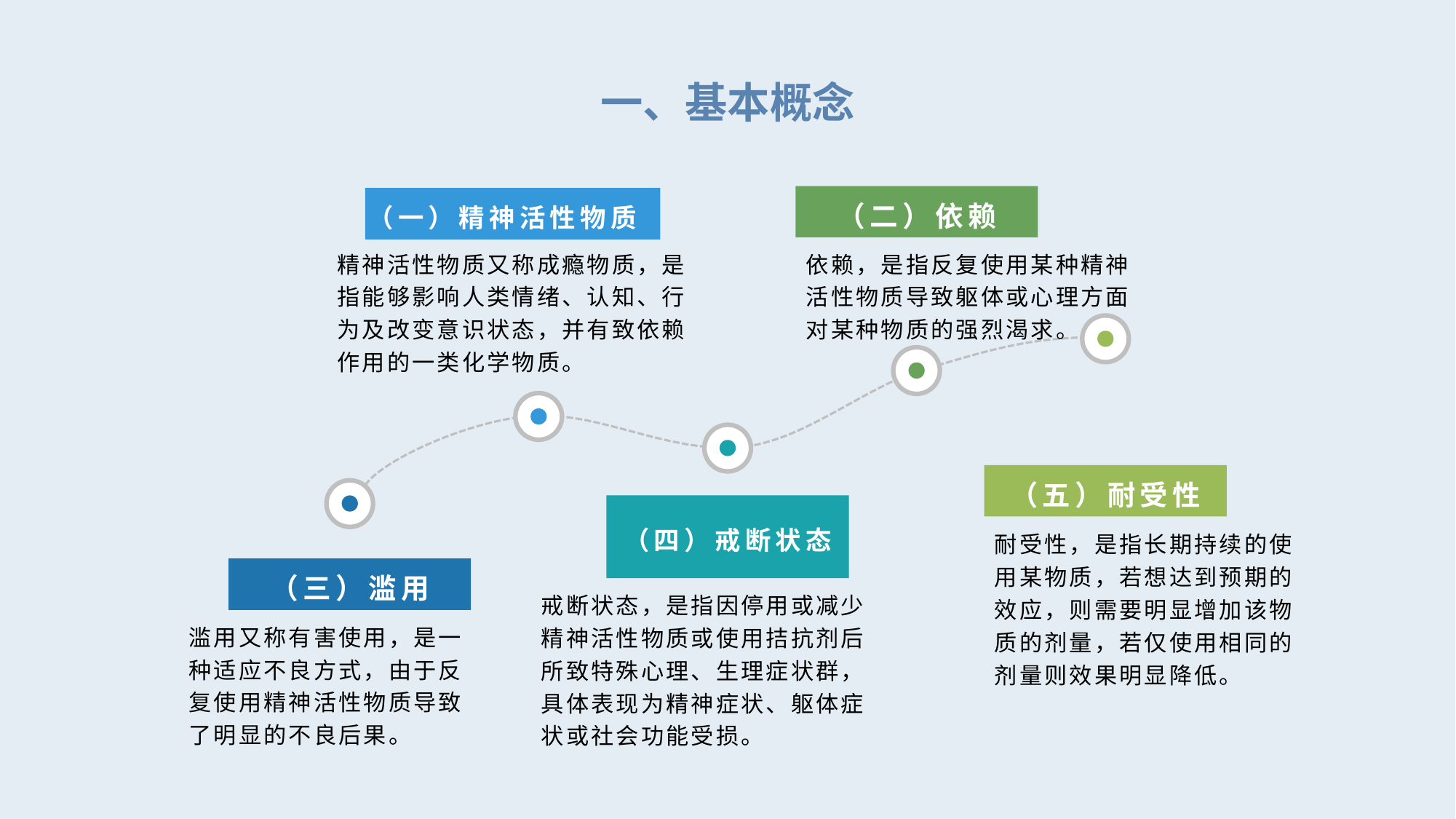

一、基本概念

（二）依赖
（一）精神活性物质

精神活性物质又称成瘾物质，是指能够影响人类情绪、认知、行为及改变意识状态，并有致依赖作用的一类化学物质。
依赖，是指反复使用某种精神活性物质导致躯体或心理方面对某种物质的强烈渴求。

（五）耐受性

（四）戒断状态
耐受性，是指长期持续的使用某物质，若想达到预期的效应，则需要明显增加该物
质的剂量，若仅使用相同的剂量则效果明显降低。

（三）滥用
戒断状态，是指因停用或减少精神活性物质或使用拮抗剂后所致特殊心理、生理症状群，具体表现为精神症状、躯体症状或社会功能受损。
滥用又称有害使用，是一种适应不良方式，由于反复使用精神活性物质导致了明显的不良后果。